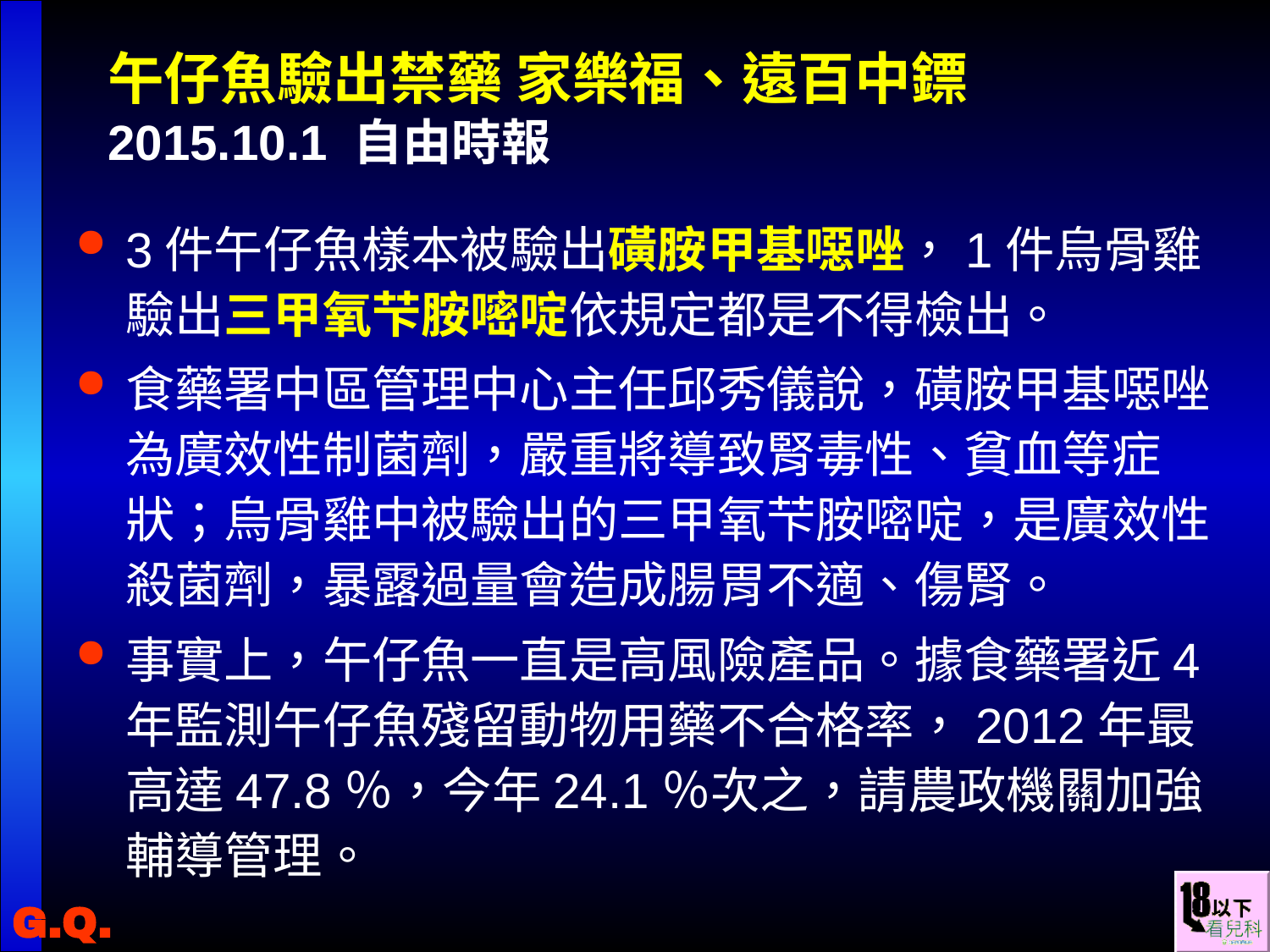

# 午仔魚驗出禁藥 家樂福、遠百中鏢 2015.10.1 自由時報
3件午仔魚樣本被驗出磺胺甲基噁唑，1件烏骨雞驗出三甲氧芐胺嘧啶依規定都是不得檢出。
食藥署中區管理中心主任邱秀儀說，磺胺甲基噁唑為廣效性制菌劑，嚴重將導致腎毒性、貧血等症狀；烏骨雞中被驗出的三甲氧芐胺嘧啶，是廣效性殺菌劑，暴露過量會造成腸胃不適、傷腎。
事實上，午仔魚一直是高風險產品。據食藥署近4年監測午仔魚殘留動物用藥不合格率，2012年最高達47.8％，今年24.1％次之，請農政機關加強輔導管理。